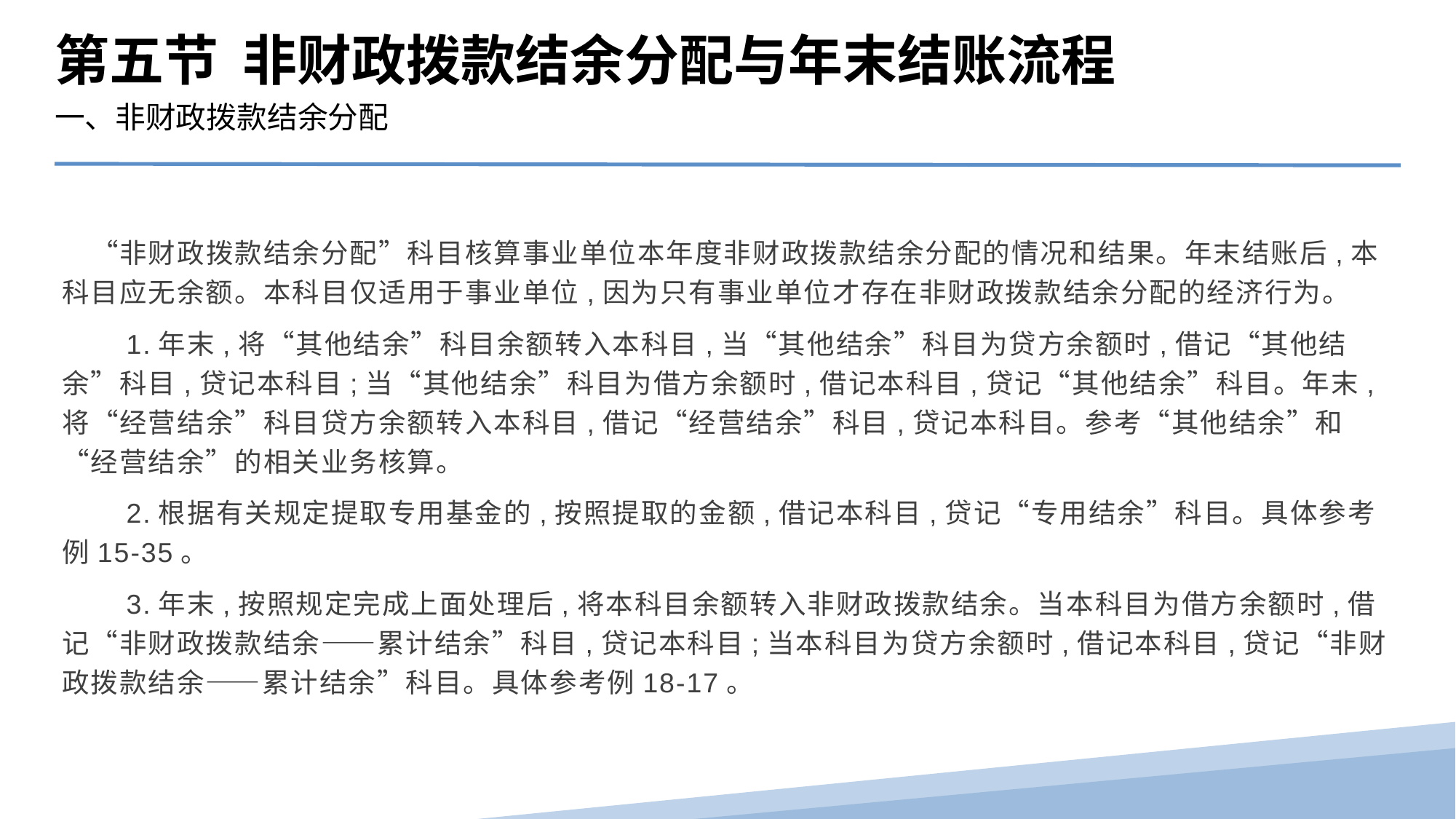

第五节  非财政拨款结余分配与年末结账流程
一、非财政拨款结余分配
　“非财政拨款结余分配”科目核算事业单位本年度非财政拨款结余分配的情况和结果。年末结账后,本科目应无余额。本科目仅适用于事业单位,因为只有事业单位才存在非财政拨款结余分配的经济行为。
　　1.年末,将“其他结余”科目余额转入本科目,当“其他结余”科目为贷方余额时,借记“其他结余”科目,贷记本科目;当“其他结余”科目为借方余额时,借记本科目,贷记“其他结余”科目。年末,将“经营结余”科目贷方余额转入本科目,借记“经营结余”科目,贷记本科目。参考“其他结余”和“经营结余”的相关业务核算。
　　2.根据有关规定提取专用基金的,按照提取的金额,借记本科目,贷记“专用结余”科目。具体参考例15-35。
　　3.年末,按照规定完成上面处理后,将本科目余额转入非财政拨款结余。当本科目为借方余额时,借记“非财政拨款结余——累计结余”科目,贷记本科目;当本科目为贷方余额时,借记本科目,贷记“非财政拨款结余——累计结余”科目。具体参考例18-17。